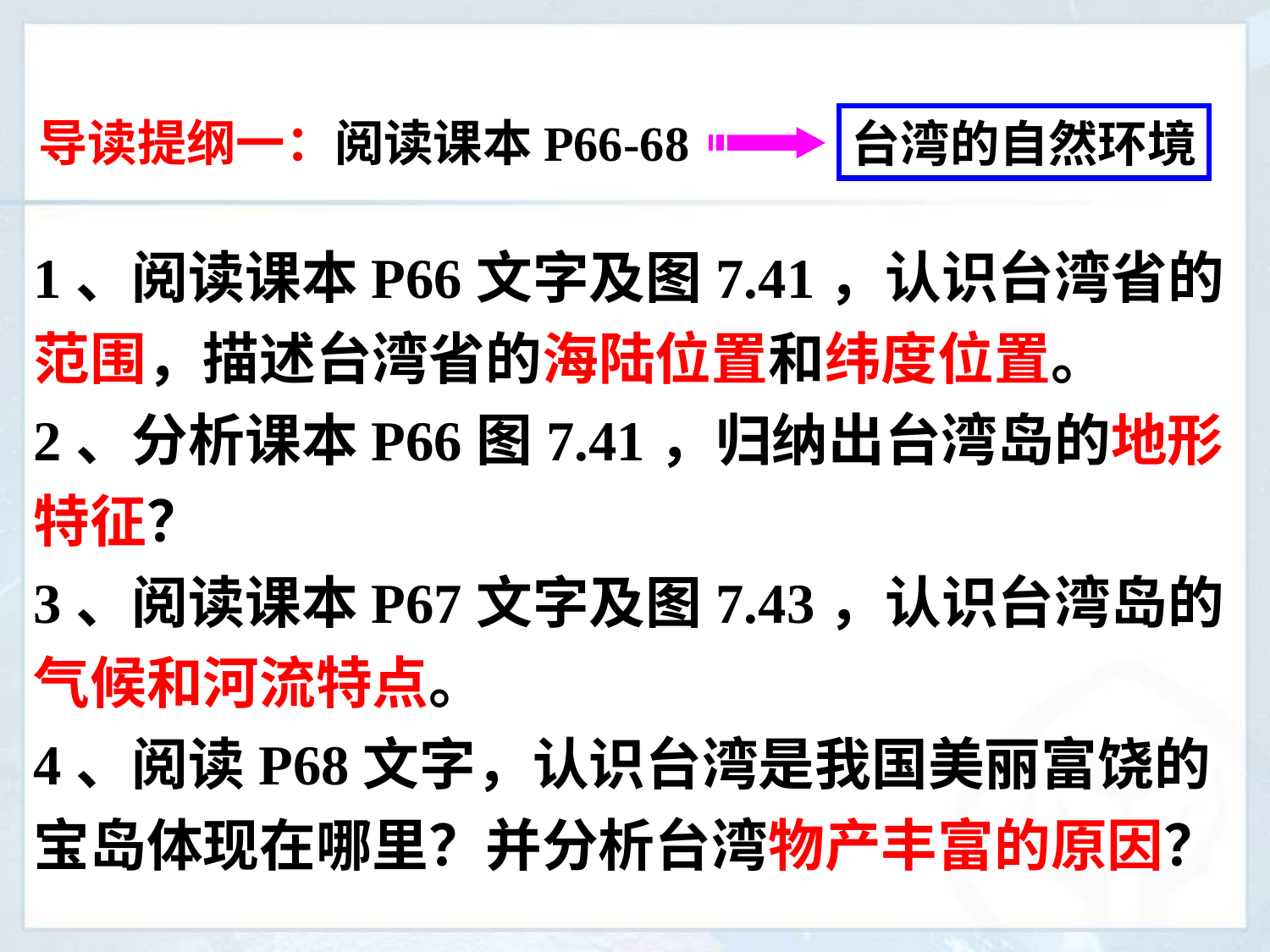

导读提纲一：阅读课本P66-68
台湾的自然环境

1、阅读课本P66文字及图7.41，认识台湾省的范围，描述台湾省的海陆位置和纬度位置。
2、分析课本P66图7.41，归纳出台湾岛的地形特征？
3、阅读课本P67文字及图7.43，认识台湾岛的气候和河流特点。
4、阅读P68文字，认识台湾是我国美丽富饶的宝岛体现在哪里？并分析台湾物产丰富的原因？